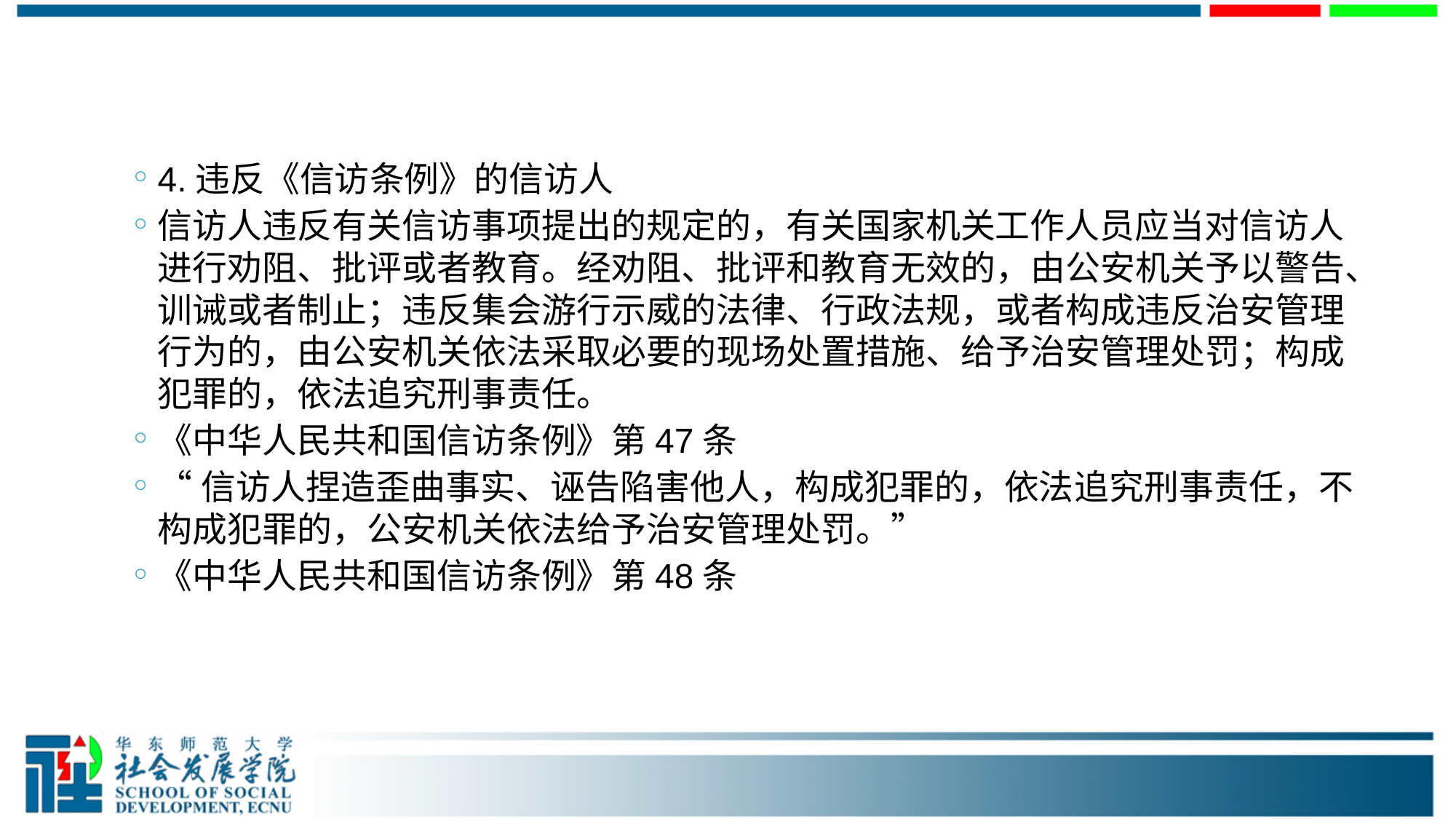

#
4.违反《信访条例》的信访人
信访人违反有关信访事项提出的规定的，有关国家机关工作人员应当对信访人进行劝阻、批评或者教育。经劝阻、批评和教育无效的，由公安机关予以警告、训诫或者制止；违反集会游行示威的法律、行政法规，或者构成违反治安管理行为的，由公安机关依法采取必要的现场处置措施、给予治安管理处罚；构成犯罪的，依法追究刑事责任。
《中华人民共和国信访条例》第47条
“信访人捏造歪曲事实、诬告陷害他人，构成犯罪的，依法追究刑事责任，不构成犯罪的，公安机关依法给予治安管理处罚。”
《中华人民共和国信访条例》第48条